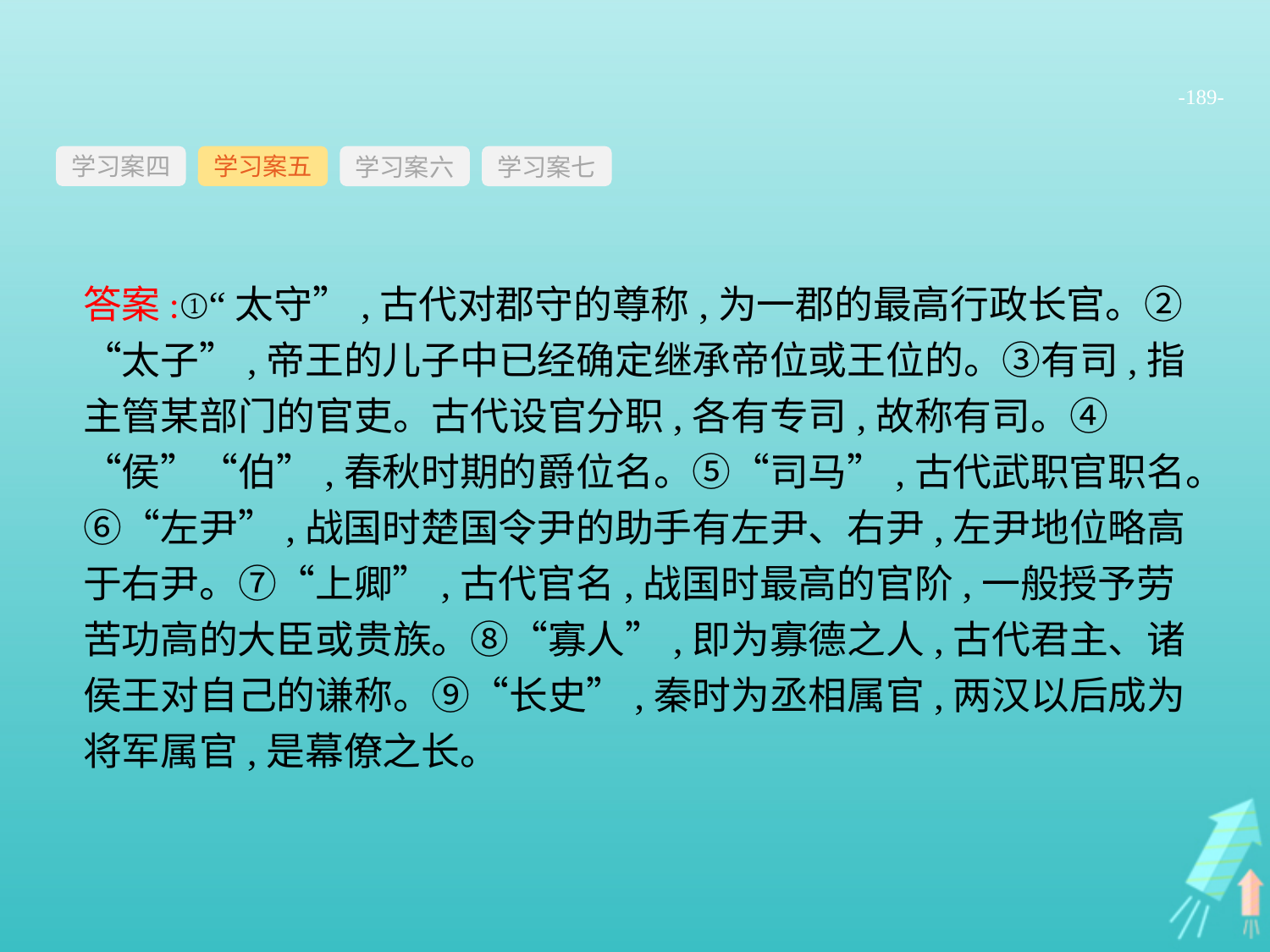

-189-
学习案四
学习案六
学习案七
学习案五
答案:①“太守”,古代对郡守的尊称,为一郡的最高行政长官。②“太子”,帝王的儿子中已经确定继承帝位或王位的。③有司,指主管某部门的官吏。古代设官分职,各有专司,故称有司。④“侯”“伯”,春秋时期的爵位名。⑤“司马”,古代武职官职名。⑥“左尹”,战国时楚国令尹的助手有左尹、右尹,左尹地位略高于右尹。⑦“上卿”,古代官名,战国时最高的官阶,一般授予劳苦功高的大臣或贵族。⑧“寡人”,即为寡德之人,古代君主、诸侯王对自己的谦称。⑨“长史”,秦时为丞相属官,两汉以后成为将军属官,是幕僚之长。